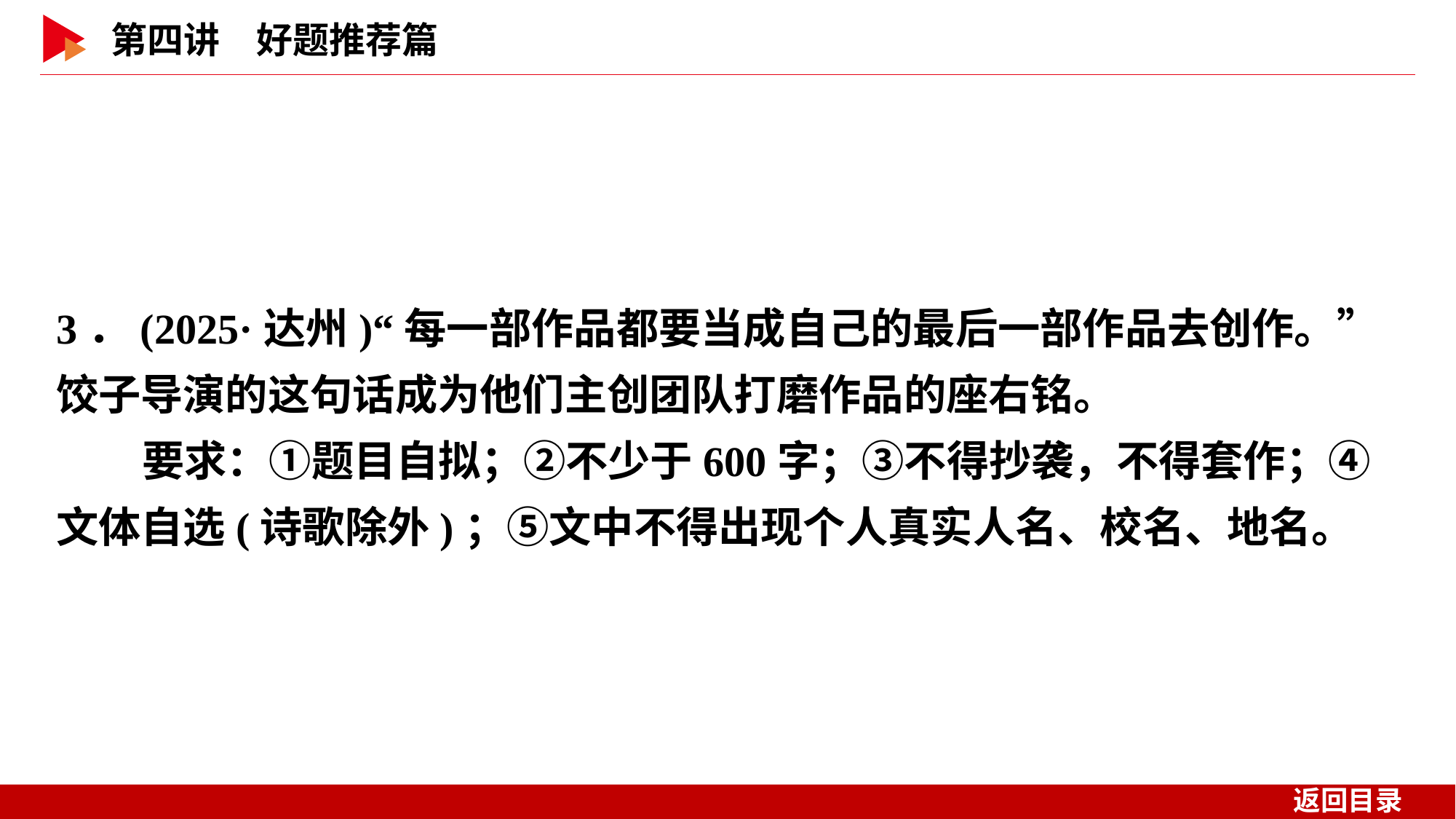

3．(2025·达州)“每一部作品都要当成自己的最后一部作品去创作。”饺子导演的这句话成为他们主创团队打磨作品的座右铭。
要求：①题目自拟；②不少于600字；③不得抄袭，不得套作；④文体自选(诗歌除外)；⑤文中不得出现个人真实人名、校名、地名。